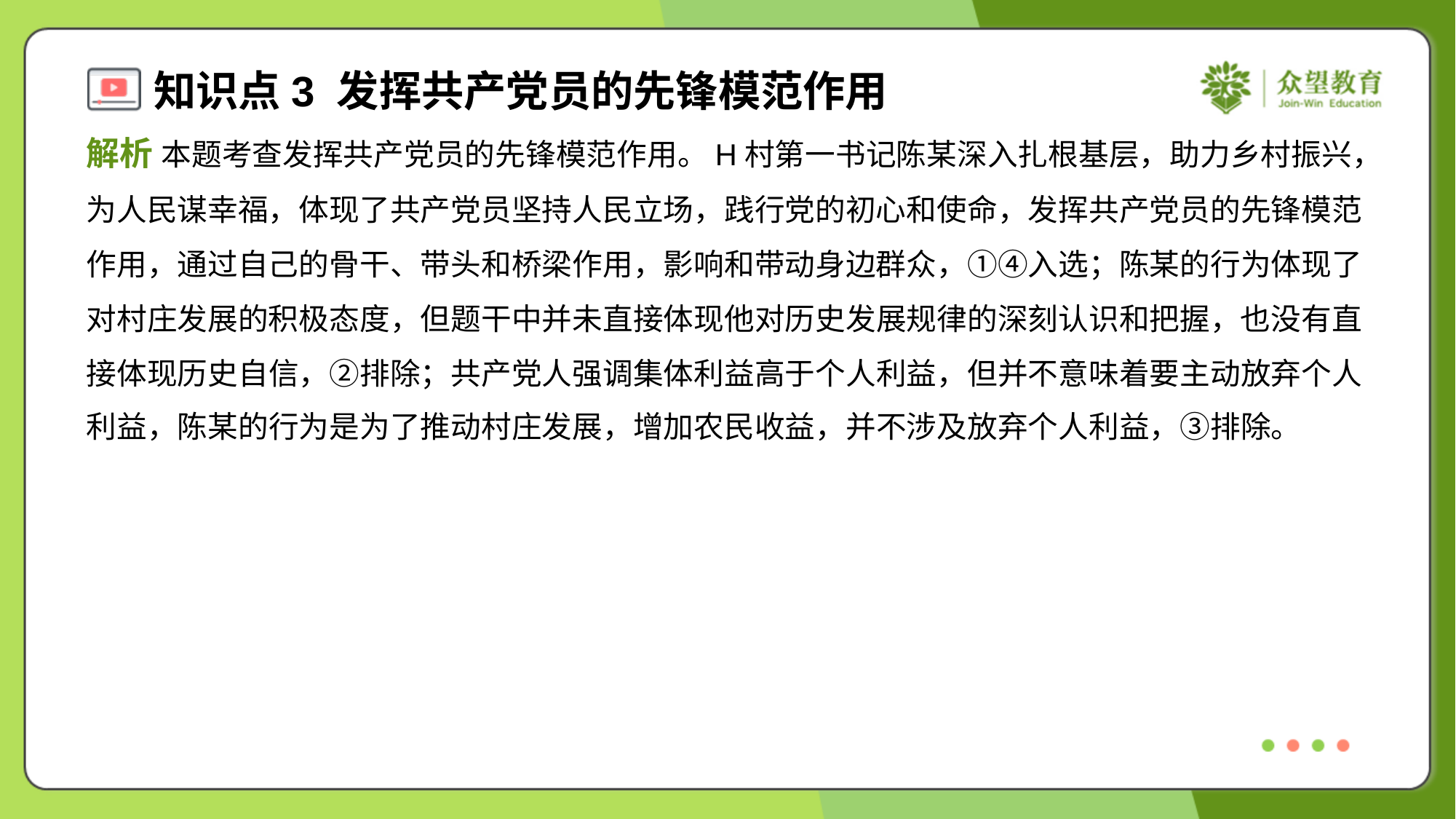

解析 本题考查发挥共产党员的先锋模范作用。H村第一书记陈某深入扎根基层，助力乡村振兴，
为人民谋幸福，体现了共产党员坚持人民立场，践行党的初心和使命，发挥共产党员的先锋模范
作用，通过自己的骨干、带头和桥梁作用，影响和带动身边群众，①④入选；陈某的行为体现了
对村庄发展的积极态度，但题干中并未直接体现他对历史发展规律的深刻认识和把握，也没有直
接体现历史自信，②排除；共产党人强调集体利益高于个人利益，但并不意味着要主动放弃个人
利益，陈某的行为是为了推动村庄发展，增加农民收益，并不涉及放弃个人利益，③排除。